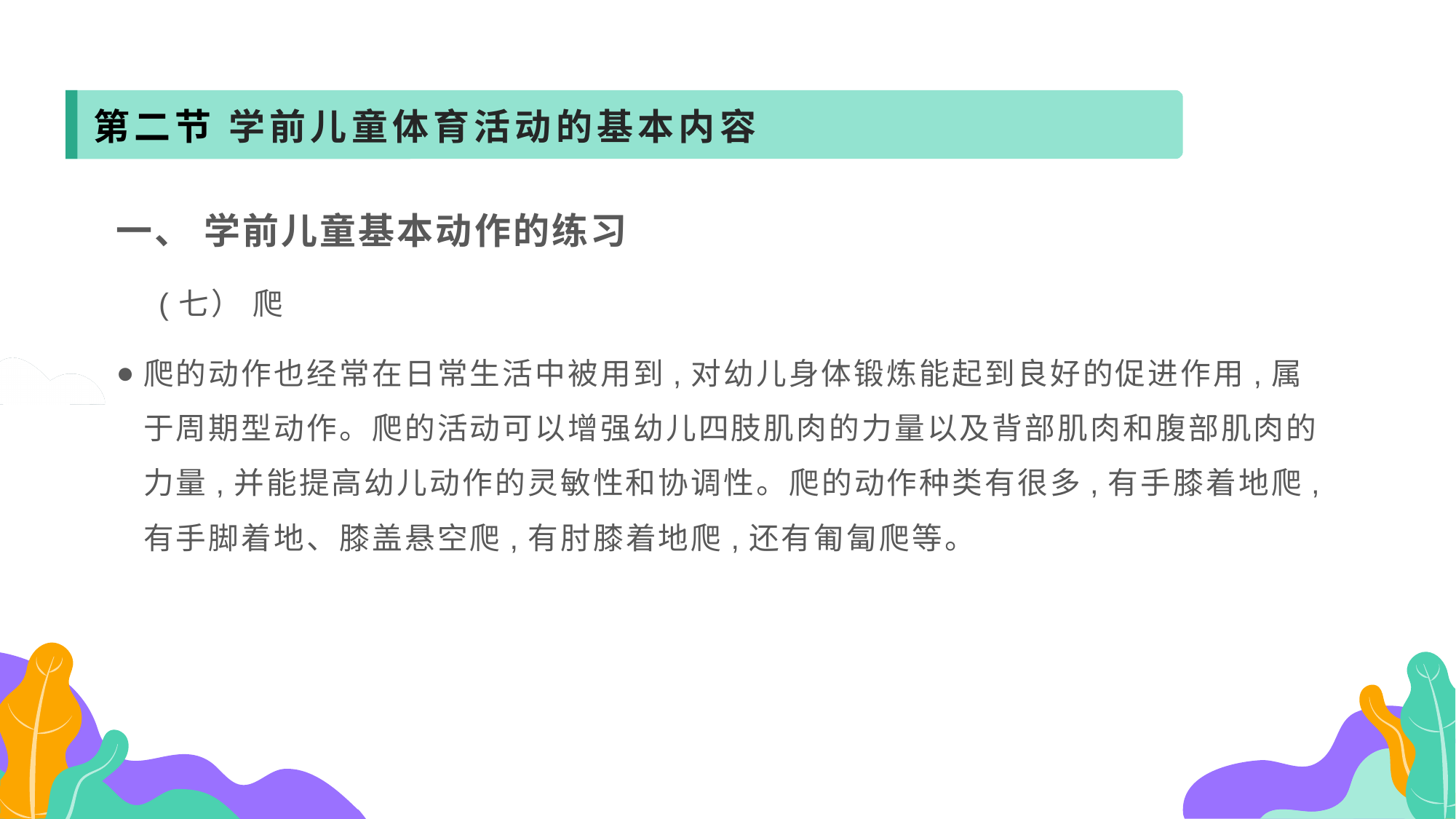

第二节 学前儿童体育活动的基本内容
一、 学前儿童基本动作的练习
    (七） 爬
爬的动作也经常在日常生活中被用到,对幼儿身体锻炼能起到良好的促进作用,属于周期型动作。爬的活动可以增强幼儿四肢肌肉的力量以及背部肌肉和腹部肌肉的力量,并能提高幼儿动作的灵敏性和协调性。爬的动作种类有很多,有手膝着地爬,有手脚着地、膝盖悬空爬,有肘膝着地爬,还有匍匐爬等。